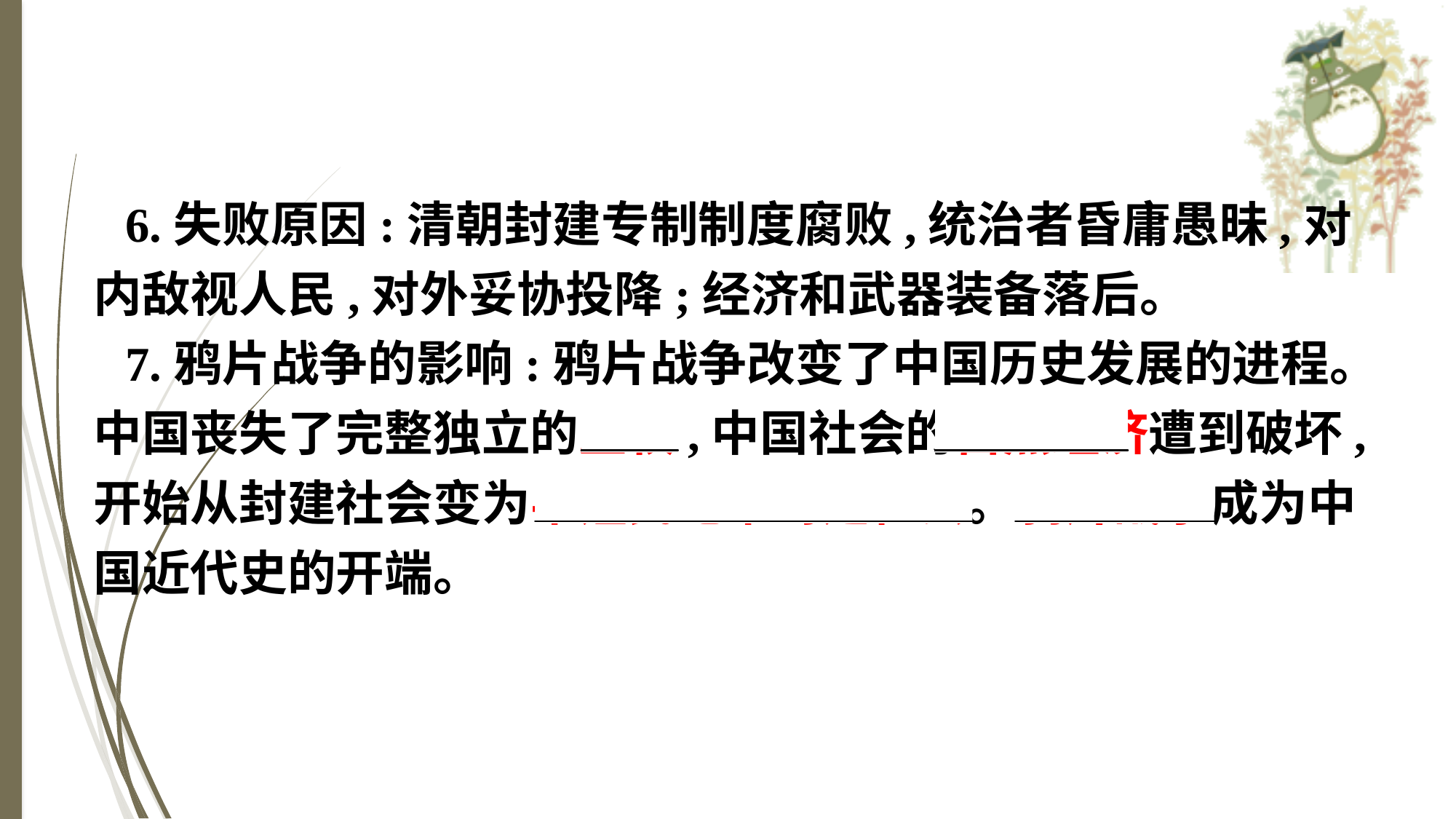

6.失败原因:清朝封建专制制度腐败,统治者昏庸愚昧,对内敌视人民,对外妥协投降;经济和武器装备落后。
7.鸦片战争的影响:鸦片战争改变了中国历史发展的进程。中国丧失了完整独立的主权,中国社会的自然经济遭到破坏,开始从封建社会变为半殖民地半封建社会。鸦片战争成为中国近代史的开端。